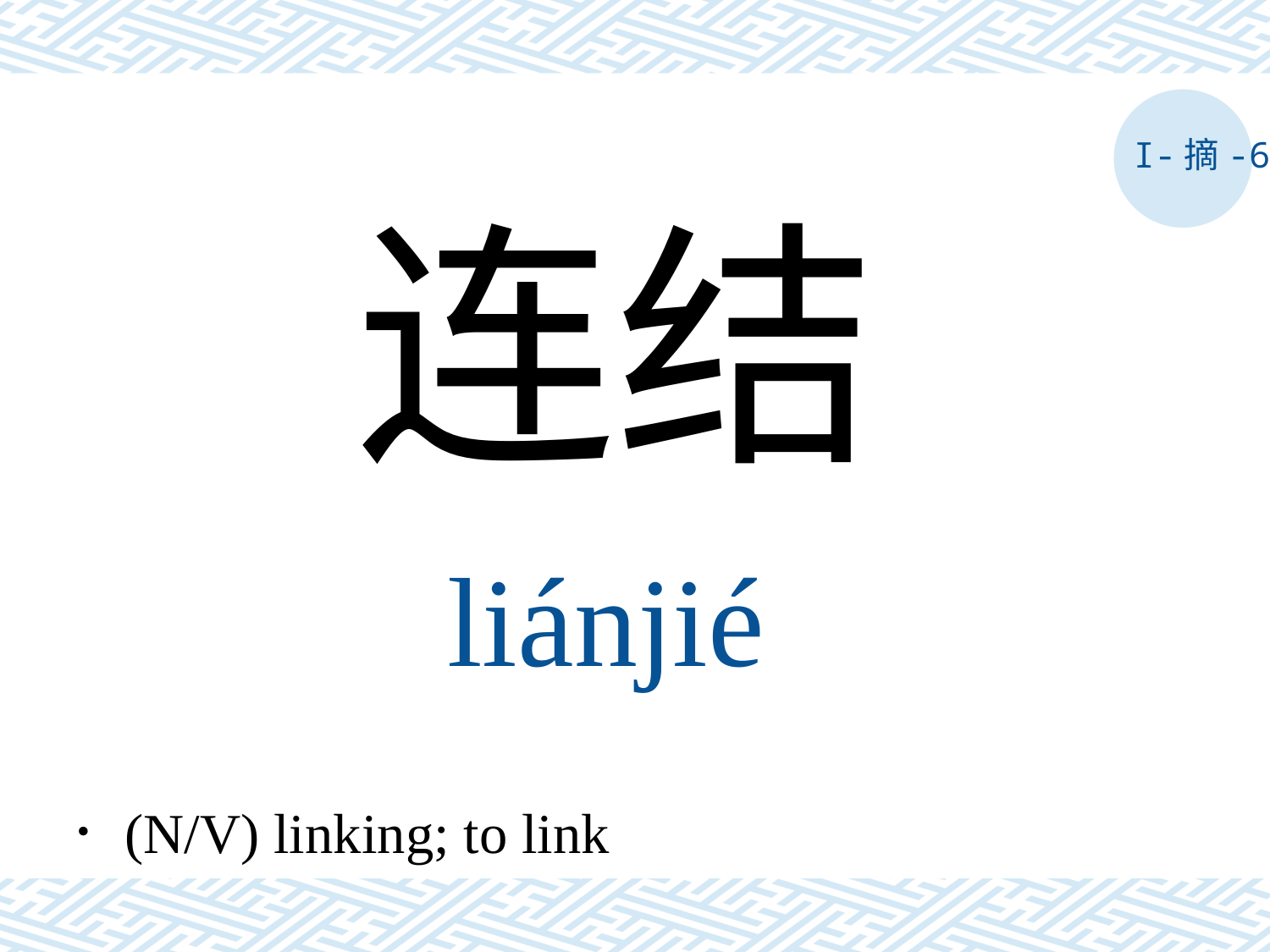

I-摘-6

连结
liánjié
．(N/V) linking; to link